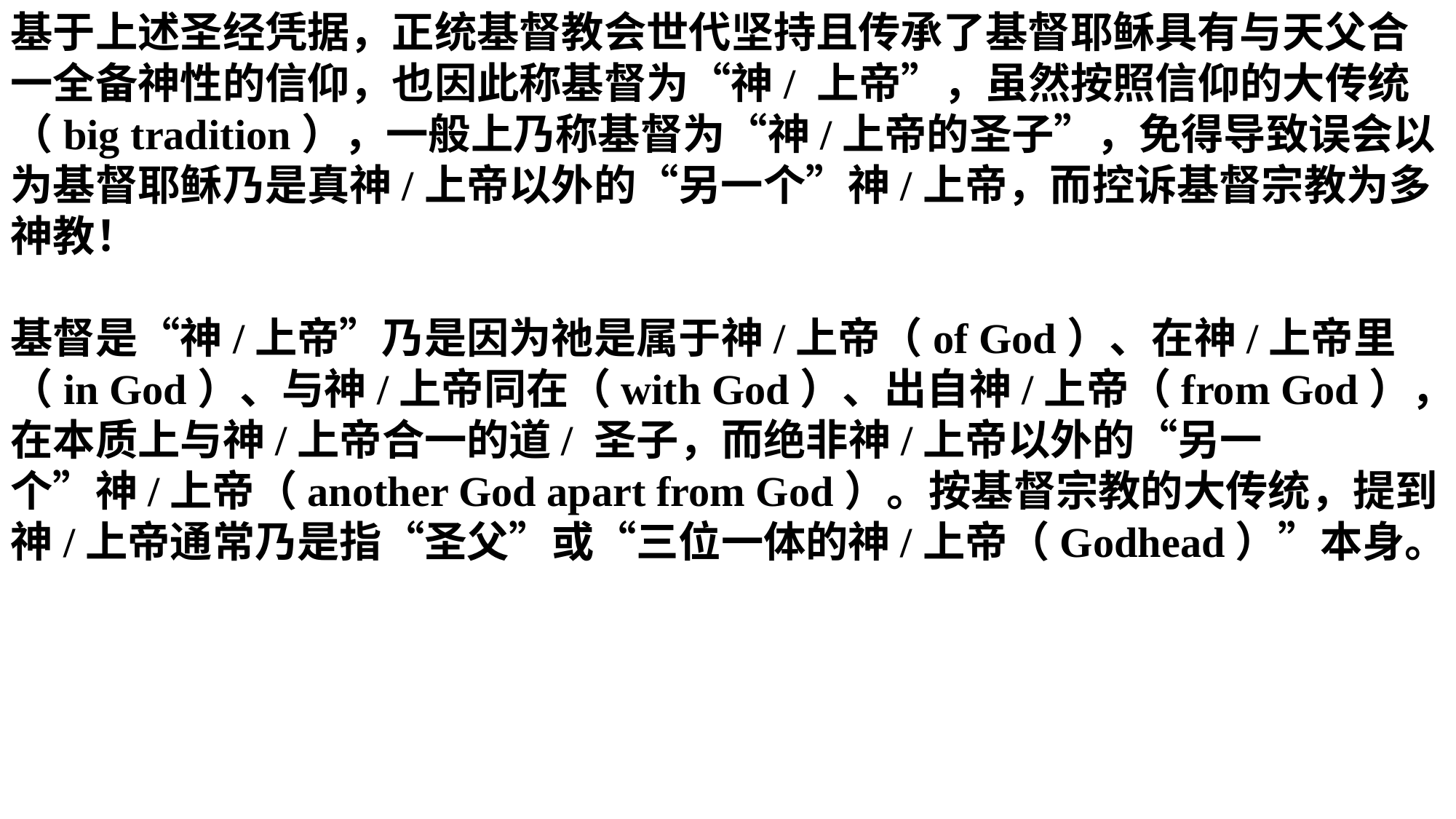

基于上述圣经凭据，正统基督教会世代坚持且传承了基督耶稣具有与天父合一全备神性的信仰，也因此称基督为“神/ 上帝”，虽然按照信仰的大传统（big tradition），一般上乃称基督为“神/上帝的圣子”，免得导致误会以为基督耶稣乃是真神/上帝以外的“另一个”神/上帝，而控诉基督宗教为多神教！

基督是“神/上帝”乃是因为祂是属于神/上帝（of God）、在神/上帝里（in God）、与神/上帝同在（with God）、出自神/上帝（from God），在本质上与神/上帝合一的道/ 圣子，而绝非神/上帝以外的“另一个”神/上帝（another God apart from God）。按基督宗教的大传统，提到神/上帝通常乃是指“圣父”或“三位一体的神/上帝（Godhead）”本身。